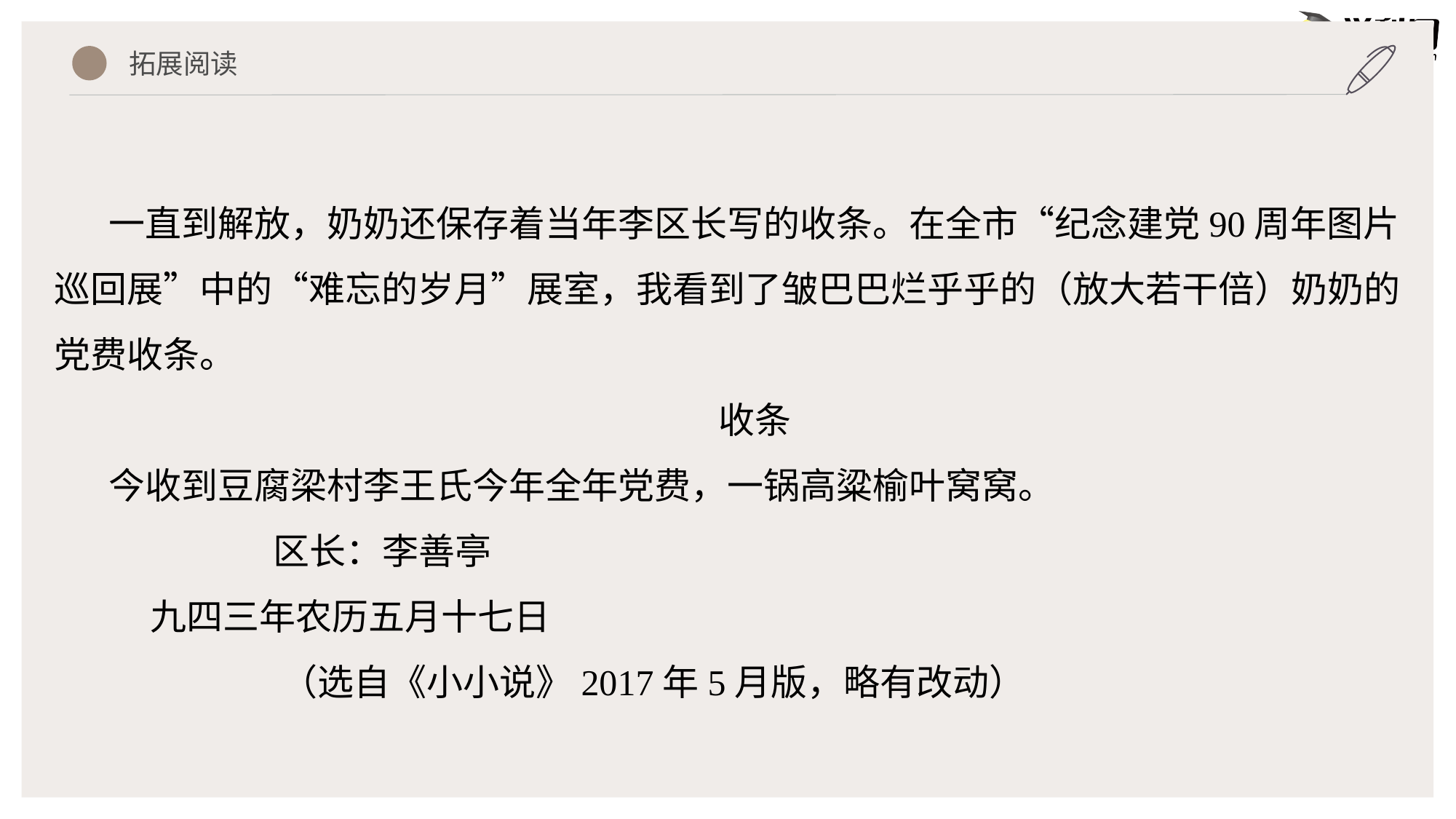

拓展阅读

一直到解放，奶奶还保存着当年李区长写的收条。在全市“纪念建党90周年图片巡回展”中的“难忘的岁月”展室，我看到了皱巴巴烂乎乎的（放大若干倍）奶奶的党费收条。
收条
今收到豆腐梁村李王氏今年全年党费，一锅高粱榆叶窝窝。
                   区长：李善亭
    九四三年农历五月十七日
                    （选自《小小说》2017年5月版，略有改动）